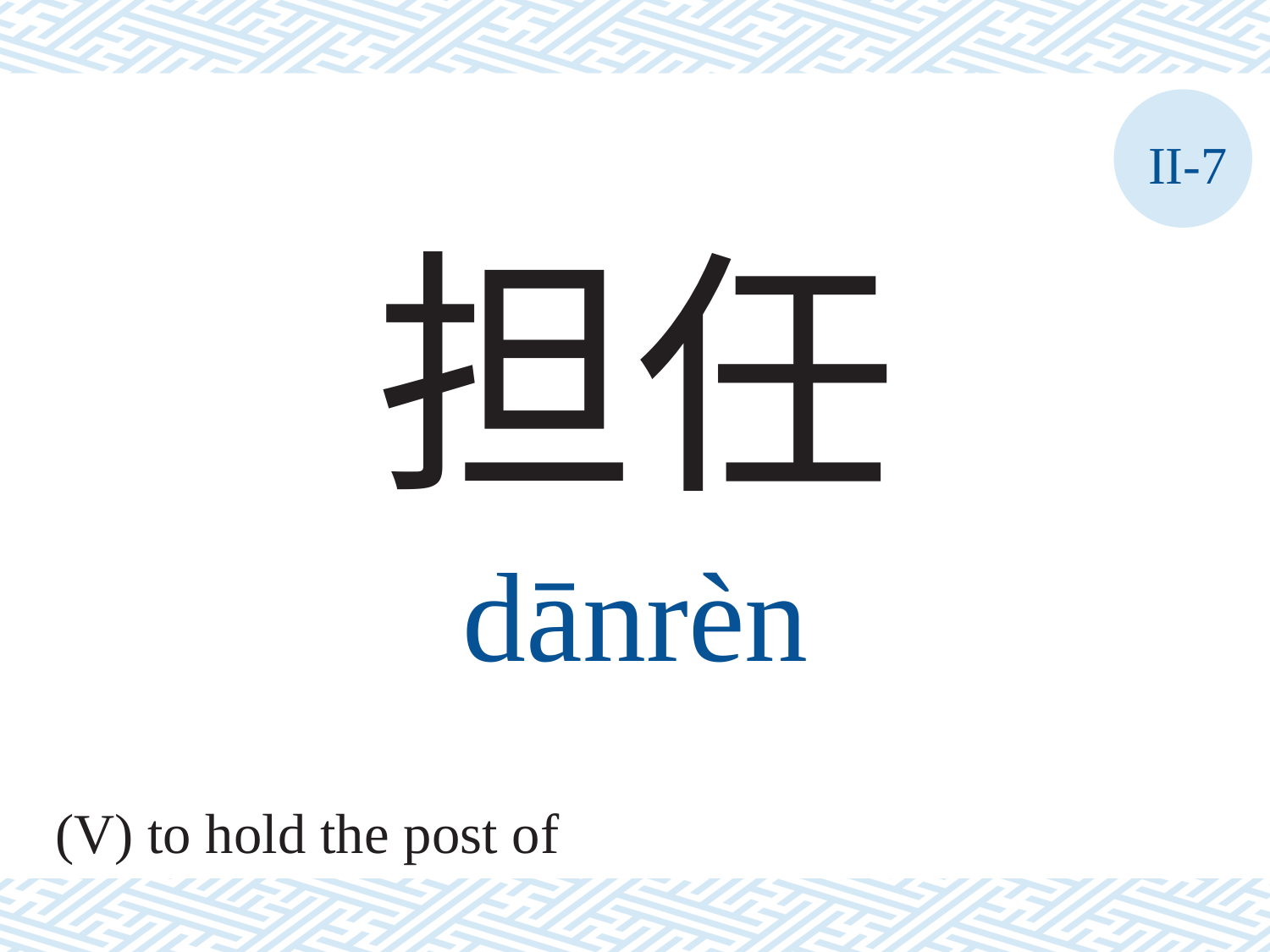

II-7
担任
dānrèn
(V) to hold the post of